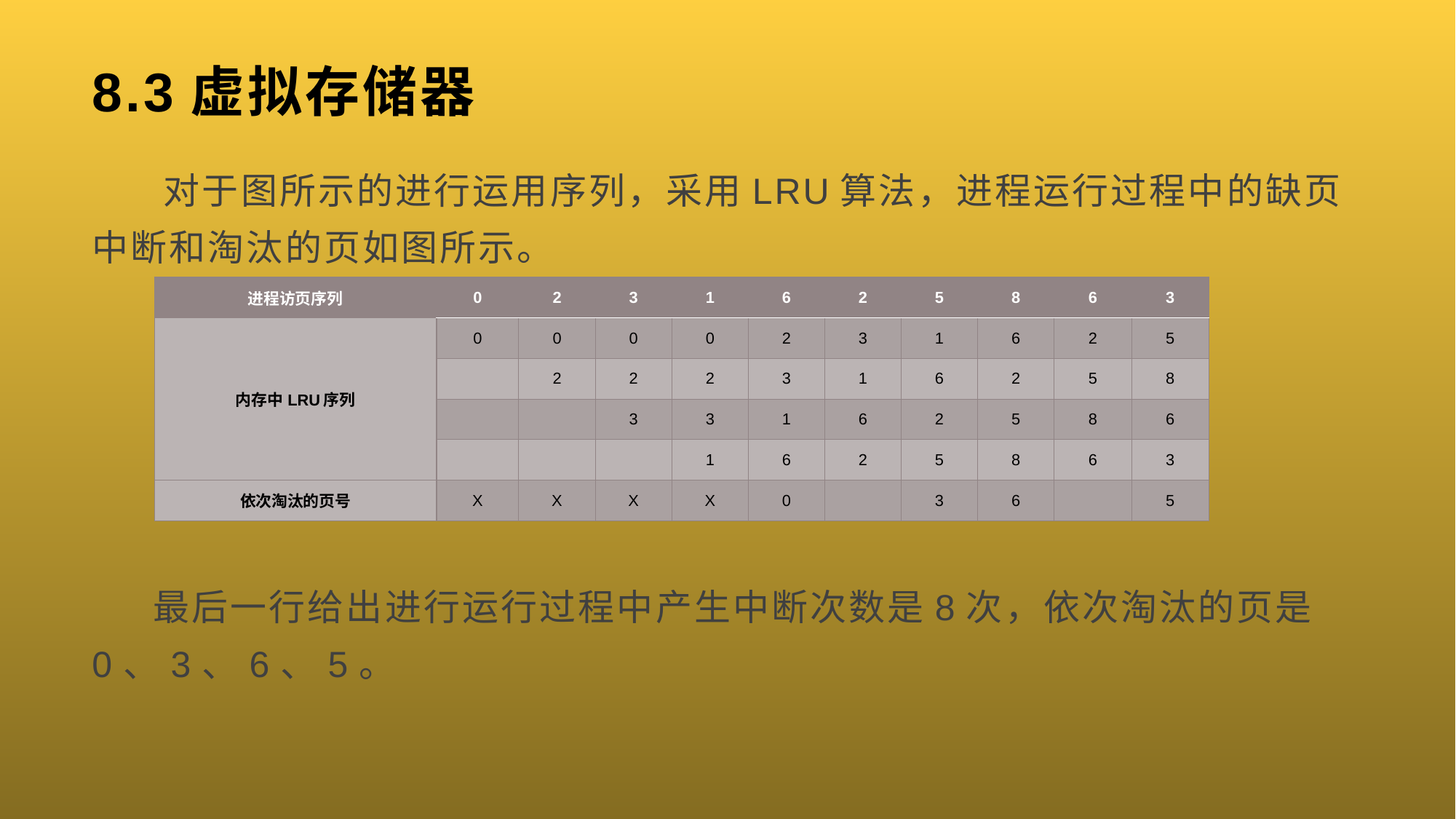

# 8.3虚拟存储器
      对于图所示的进行运用序列，采用LRU算法，进程运行过程中的缺页中断和淘汰的页如图所示。

     最后一行给出进行运行过程中产生中断次数是8次，依次淘汰的页是0、3、6、5。

| 进程访页序列 | 0 | 2 | 3 | 1 | 6 | 2 | 5 | 8 | 6 | 3 |
| --- | --- | --- | --- | --- | --- | --- | --- | --- | --- | --- |
| 内存中LRU序列 | 0 | 0 | 0 | 0 | 2 | 3 | 1 | 6 | 2 | 5 |
|  |  | 2 | 2 | 2 | 3 | 1 | 6 | 2 | 5 | 8 |
|  |  |  | 3 | 3 | 1 | 6 | 2 | 5 | 8 | 6 |
|  |  |  |  | 1 | 6 | 2 | 5 | 8 | 6 | 3 |
| 依次淘汰的页号 | X | X | X | X | 0 |  | 3 | 6 |  | 5 |